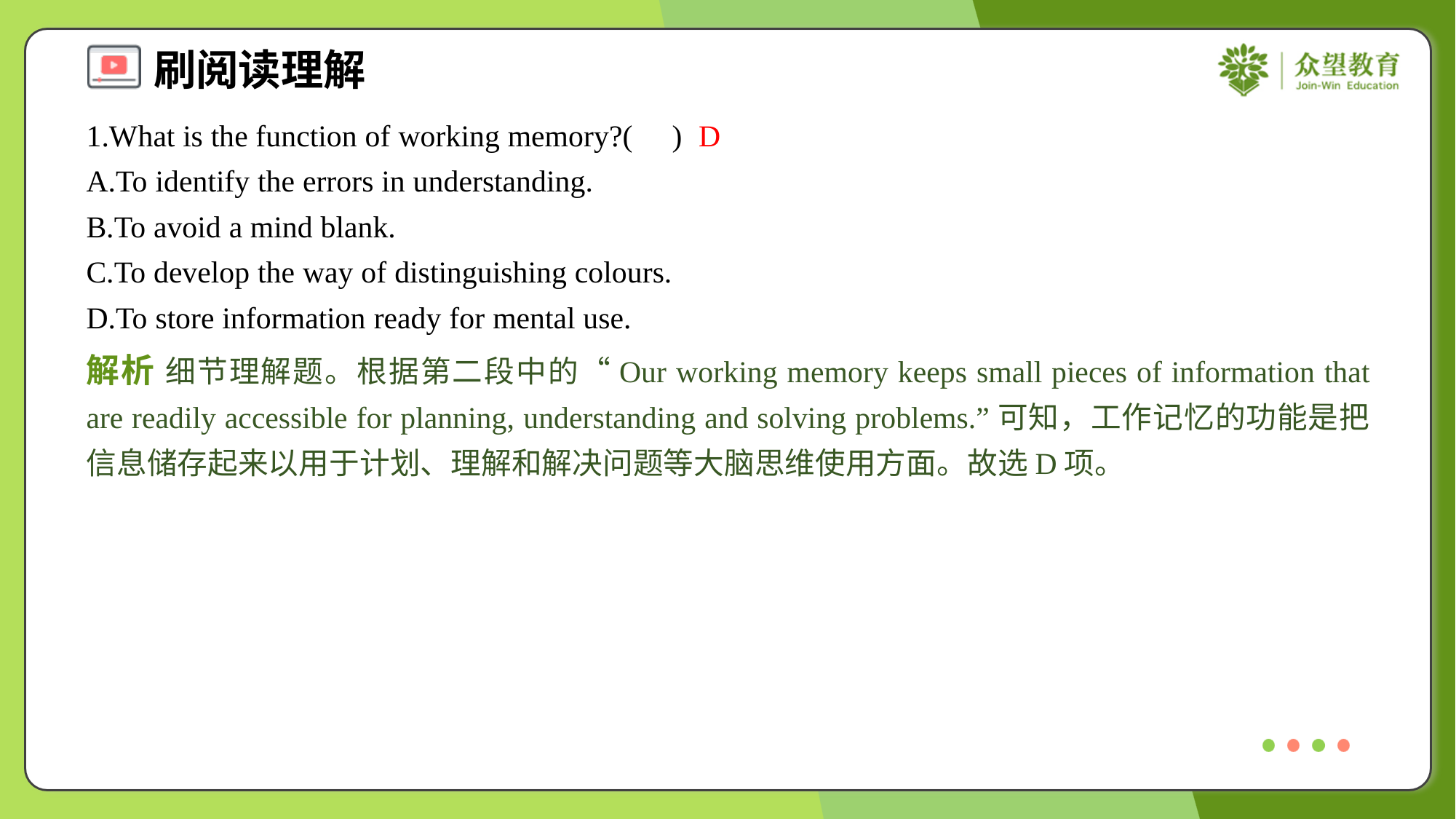

1.What is the function of working memory?(     )
D
A.To identify the errors in understanding.
B.To avoid a mind blank.
C.To develop the way of distinguishing colours.
D.To store information ready for mental use.
解析 细节理解题。根据第二段中的“Our working memory keeps small pieces of information that are readily accessible for planning, understanding and solving problems.”可知，工作记忆的功能是把信息储存起来以用于计划、理解和解决问题等大脑思维使用方面。故选D项。